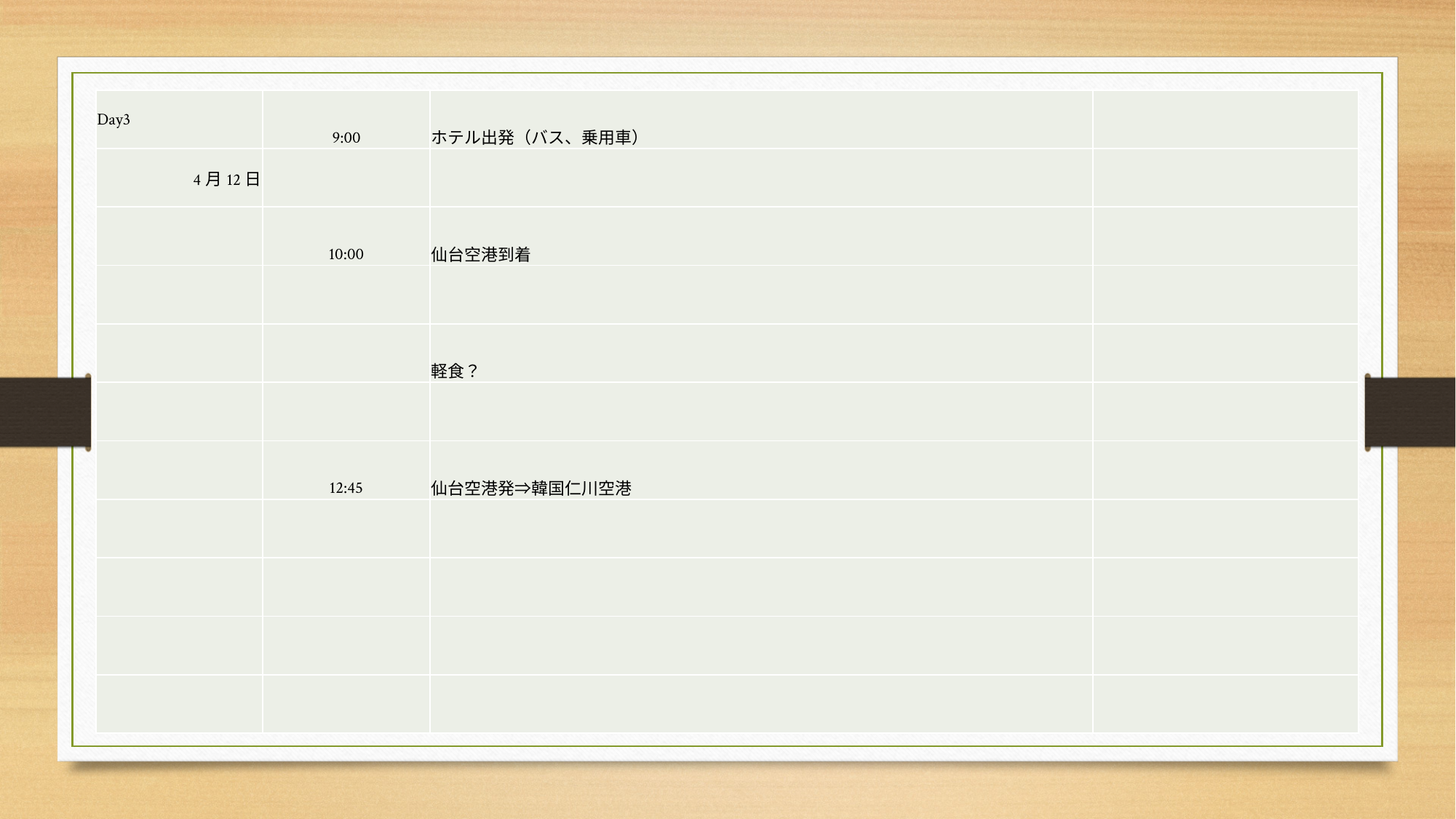

| Day3 | 9:00 | ホテル出発（バス、乗用車） |  |
| --- | --- | --- | --- |
| 4月12日 |  |  |  |
|  | 10:00 | 仙台空港到着 |  |
|  |  |  |  |
|  |  | 軽食？ |  |
|  |  |  |  |
|  | 12:45 | 仙台空港発⇒韓国仁川空港 |  |
|  |  |  |  |
|  |  |  |  |
|  |  |  |  |
|  |  |  |  |